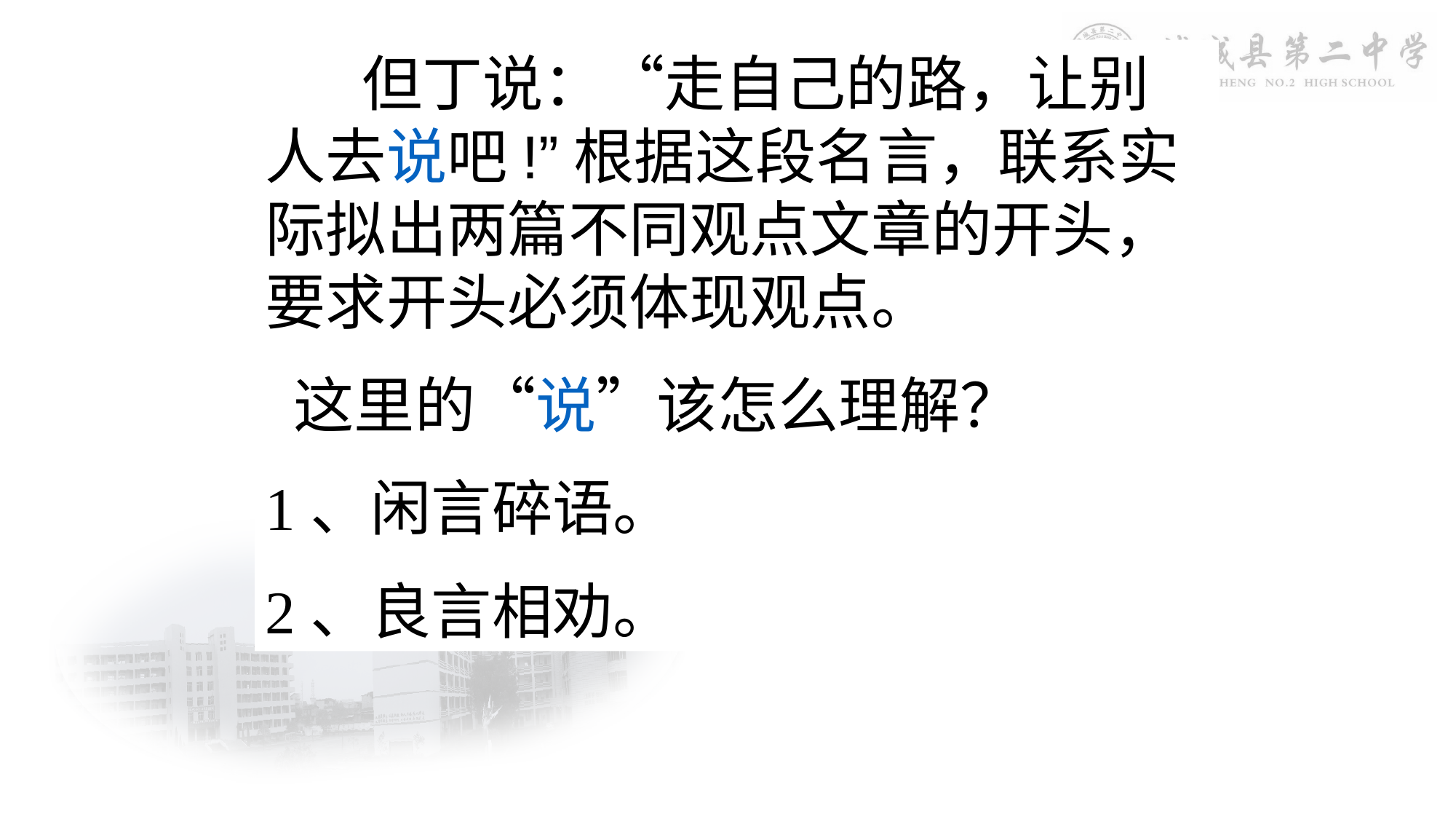

但丁说：“走自己的路，让别人去说吧!”根据这段名言，联系实际拟出两篇不同观点文章的开头，要求开头必须体现观点。
 这里的“说”该怎么理解？
1、闲言碎语。
2、良言相劝。